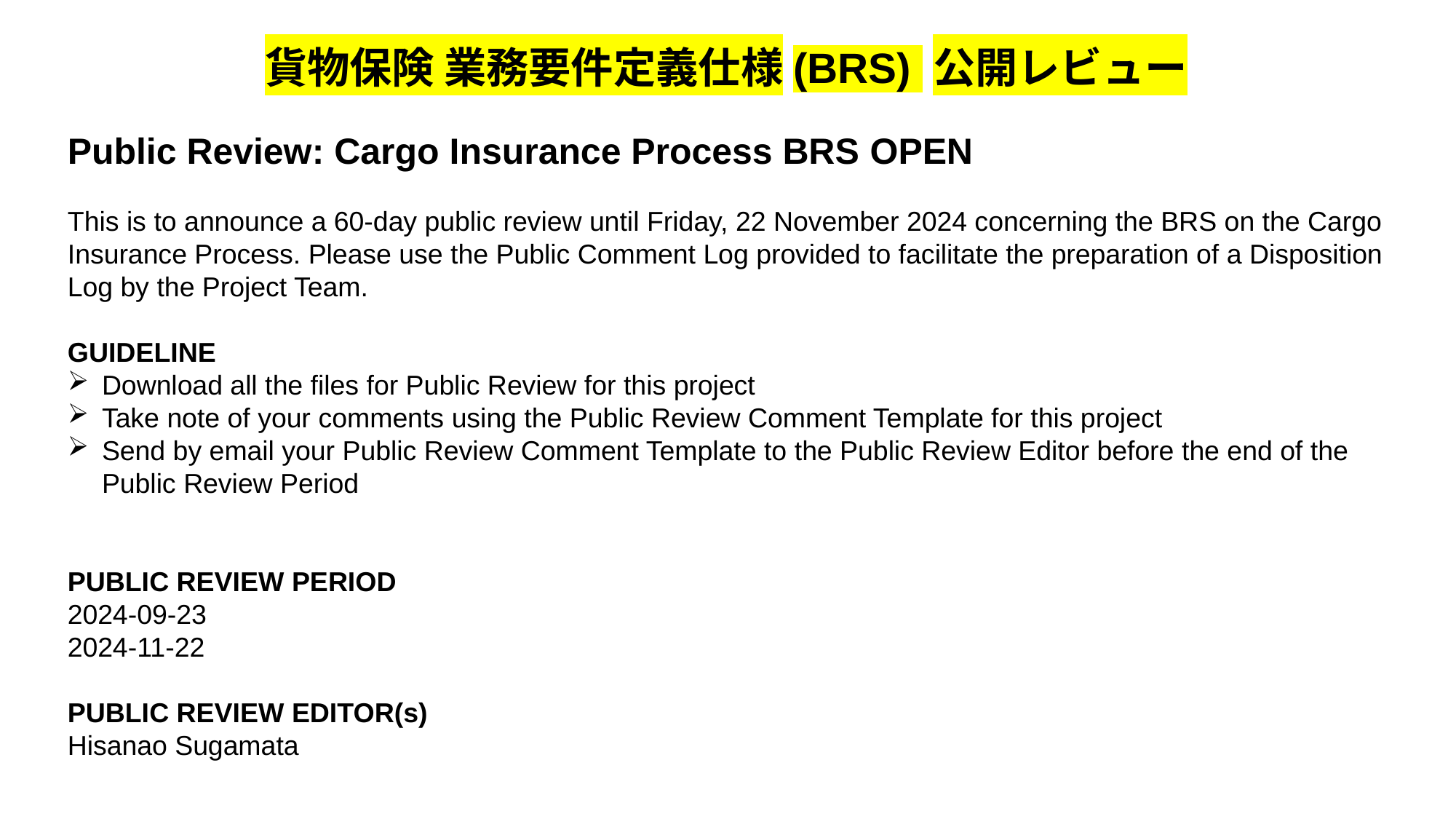

貨物保険 業務要件定義仕様(BRS) 公開レビュー
Public Review: Cargo Insurance Process BRS OPEN

This is to announce a 60-day public review until Friday, 22 November 2024 concerning the BRS on the Cargo Insurance Process. Please use the Public Comment Log provided to facilitate the preparation of a Disposition Log by the Project Team.

GUIDELINE
Download all the files for Public Review for this project
Take note of your comments using the Public Review Comment Template for this project
Send by email your Public Review Comment Template to the Public Review Editor before the end of the Public Review Period

PUBLIC REVIEW PERIOD
2024-09-23
2024-11-22

PUBLIC REVIEW EDITOR(s)
Hisanao Sugamata